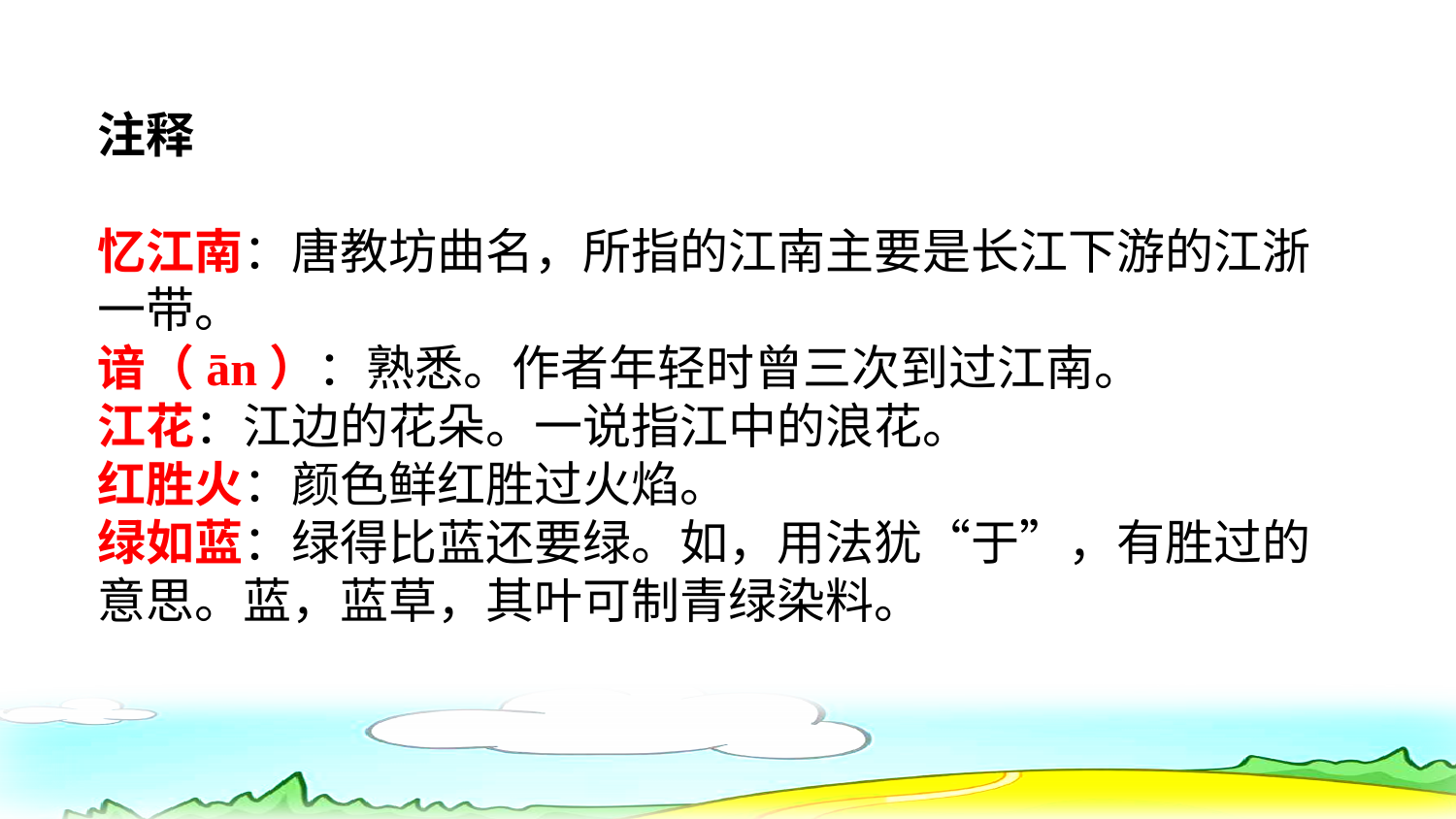

注释
忆江南：唐教坊曲名，所指的江南主要是长江下游的江浙一带。
谙（ān）：熟悉。作者年轻时曾三次到过江南。
江花：江边的花朵。一说指江中的浪花。
红胜火：颜色鲜红胜过火焰。
绿如蓝：绿得比蓝还要绿。如，用法犹“于”，有胜过的意思。蓝，蓝草，其叶可制青绿染料。